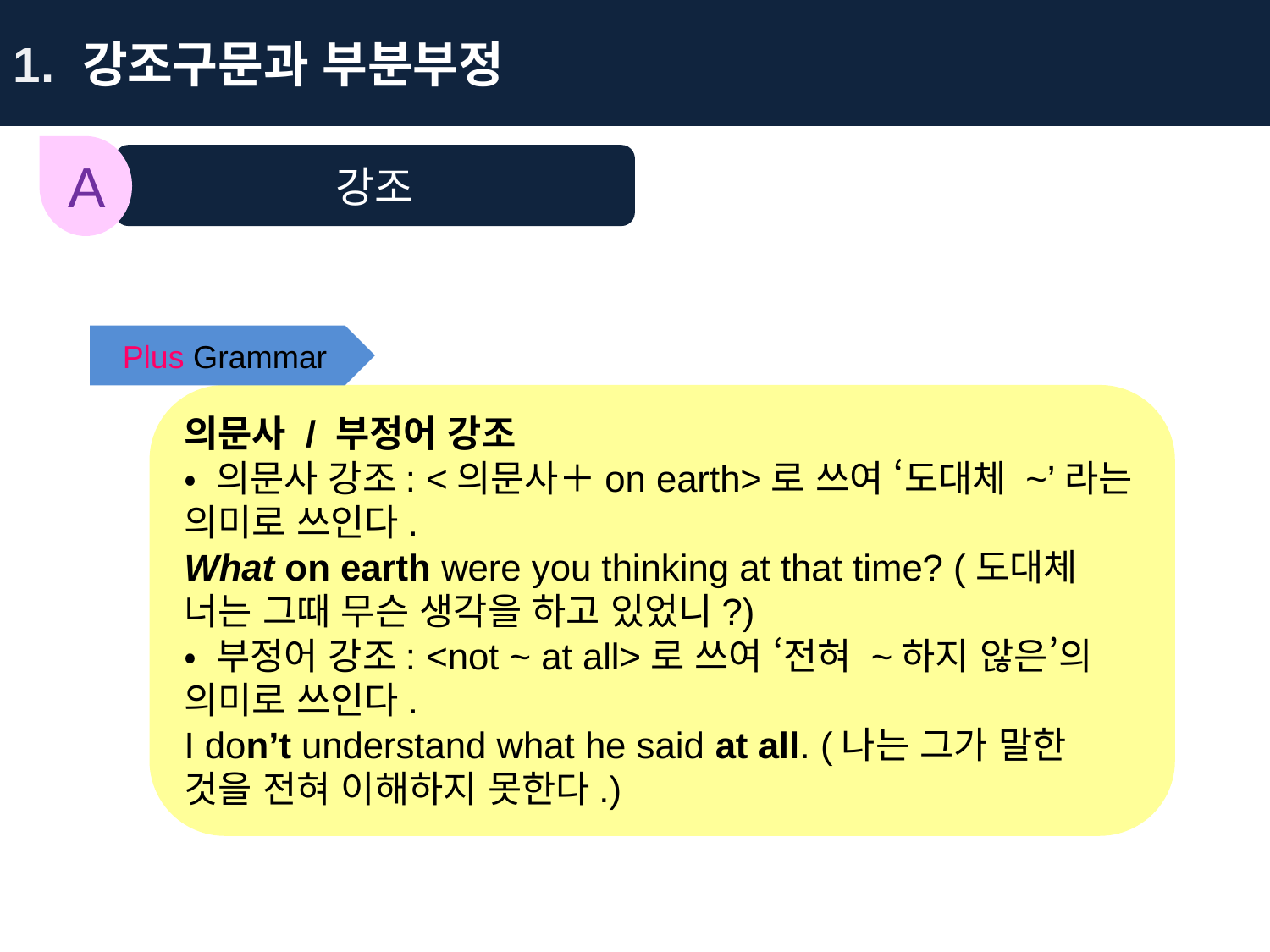

1. 강조구문과 부분부정

강조
A
Plus Grammar
의문사 / 부정어 강조
• 의문사 강조: <의문사＋on earth>로 쓰여 ‘도대체 ~’라는 의미로 쓰인다.
What on earth were you thinking at that time? (도대체
너는 그때 무슨 생각을 하고 있었니?)
• 부정어 강조: <not ~ at all>로 쓰여 ‘전혀 ~하지 않은’의 의미로 쓰인다.
I don’t understand what he said at all. (나는 그가 말한 것을 전혀 이해하지 못한다.)